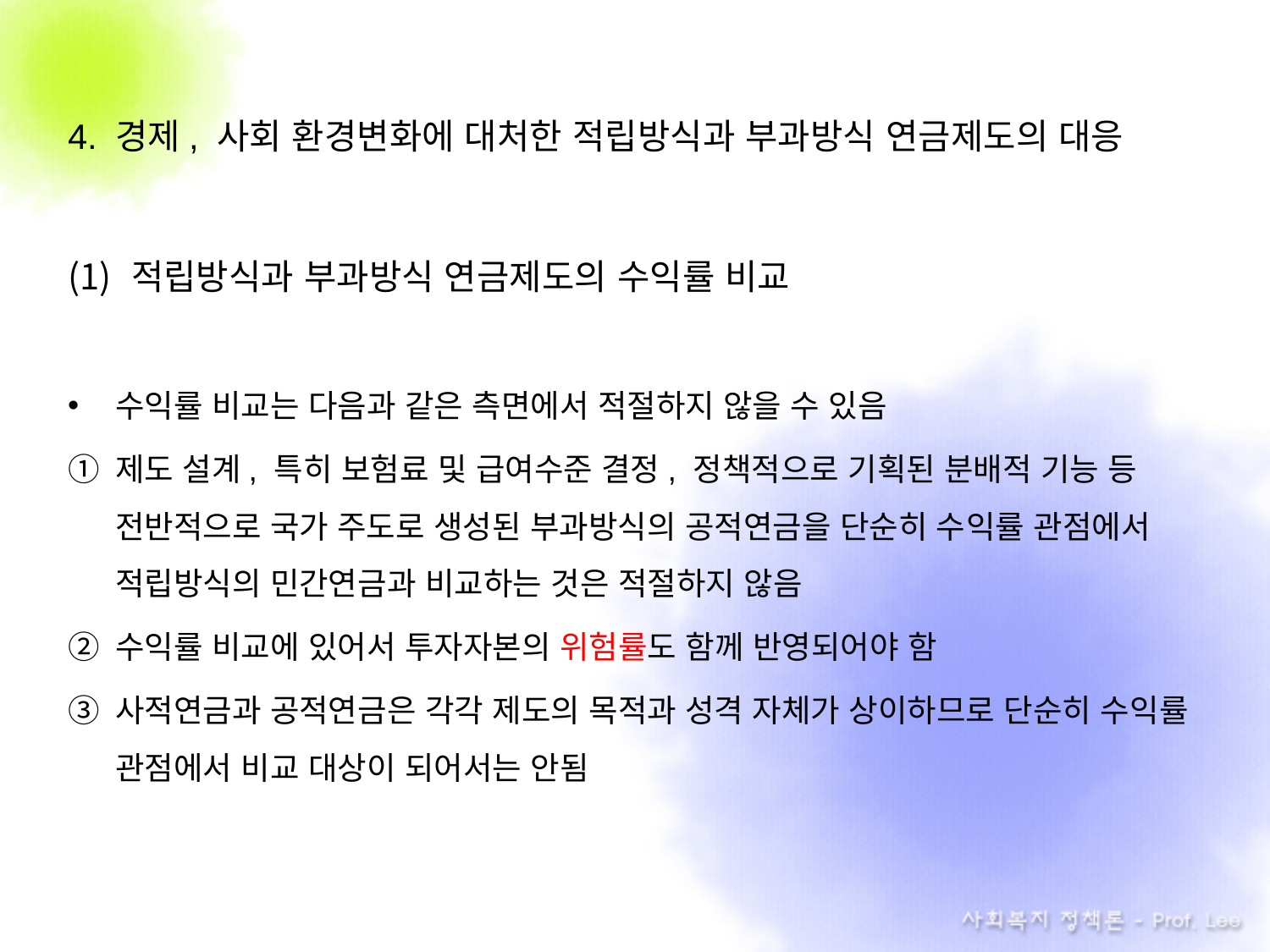

4. 경제, 사회 환경변화에 대처한 적립방식과 부과방식 연금제도의 대응

적립방식과 부과방식 연금제도의 수익률 비교

수익률 비교는 다음과 같은 측면에서 적절하지 않을 수 있음
제도 설계, 특히 보험료 및 급여수준 결정, 정책적으로 기획된 분배적 기능 등 전반적으로 국가 주도로 생성된 부과방식의 공적연금을 단순히 수익률 관점에서 적립방식의 민간연금과 비교하는 것은 적절하지 않음
수익률 비교에 있어서 투자자본의 위험률도 함께 반영되어야 함
사적연금과 공적연금은 각각 제도의 목적과 성격 자체가 상이하므로 단순히 수익률 관점에서 비교 대상이 되어서는 안됨